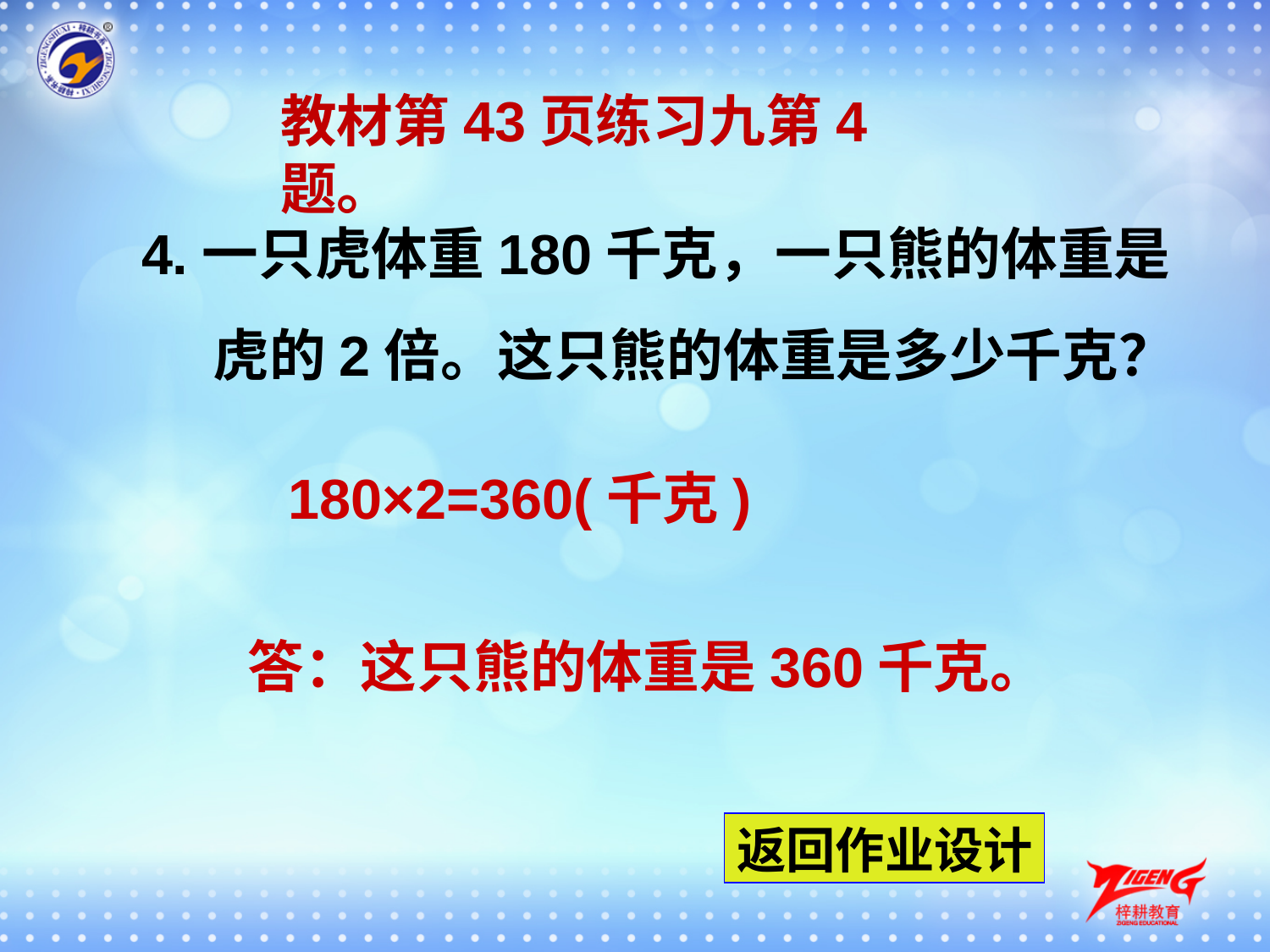

教材第43页练习九第4题。
4.一只虎体重180千克，一只熊的体重是虎的2倍。这只熊的体重是多少千克？
180×2=360(千克)
答：这只熊的体重是360千克。

返回作业设计